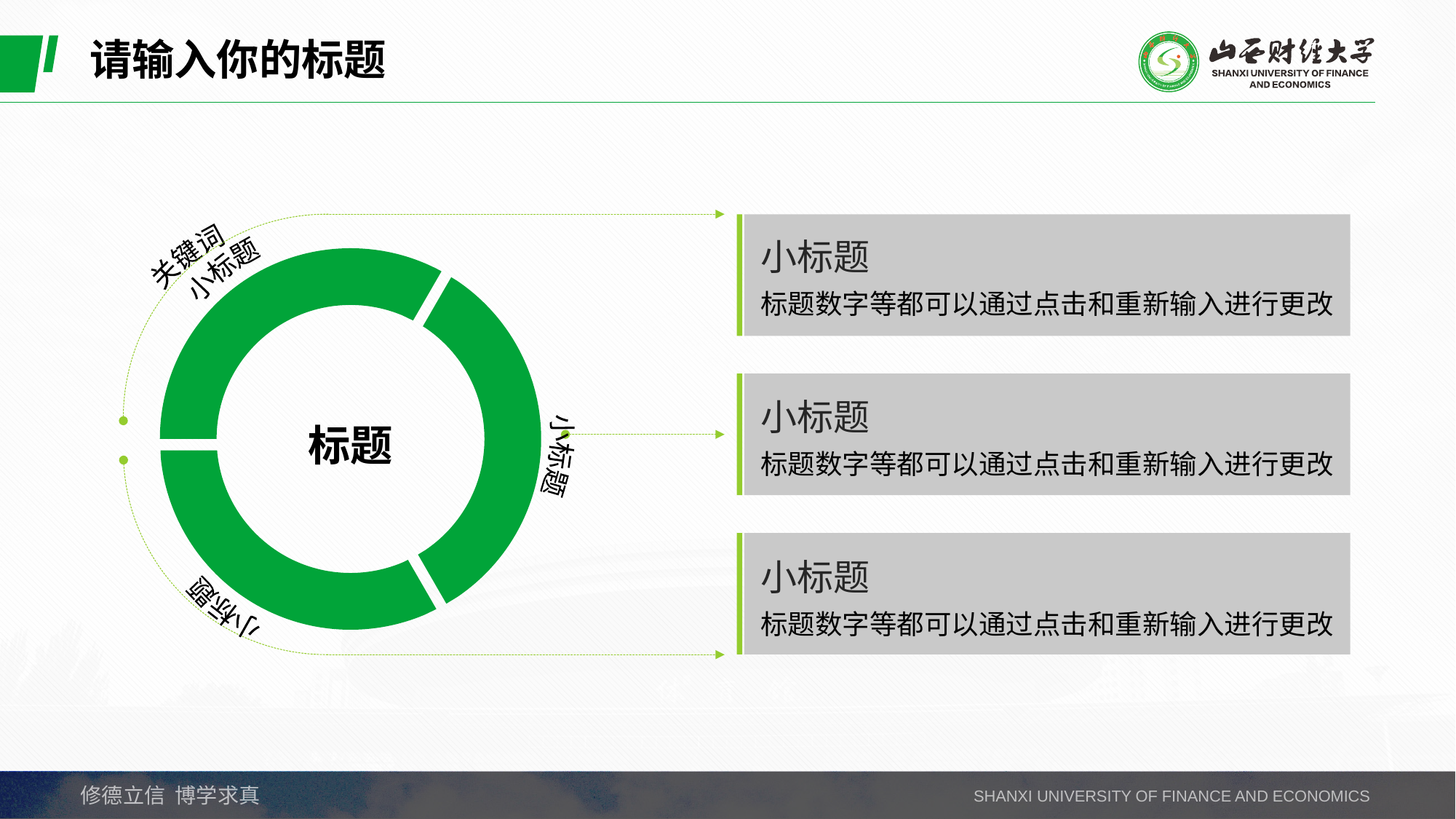

请输入你的标题

关键词
小标题
小标题
小标题

小标题
标题数字等都可以通过点击和重新输入进行更改

小标题
标题
标题数字等都可以通过点击和重新输入进行更改

小标题
标题数字等都可以通过点击和重新输入进行更改